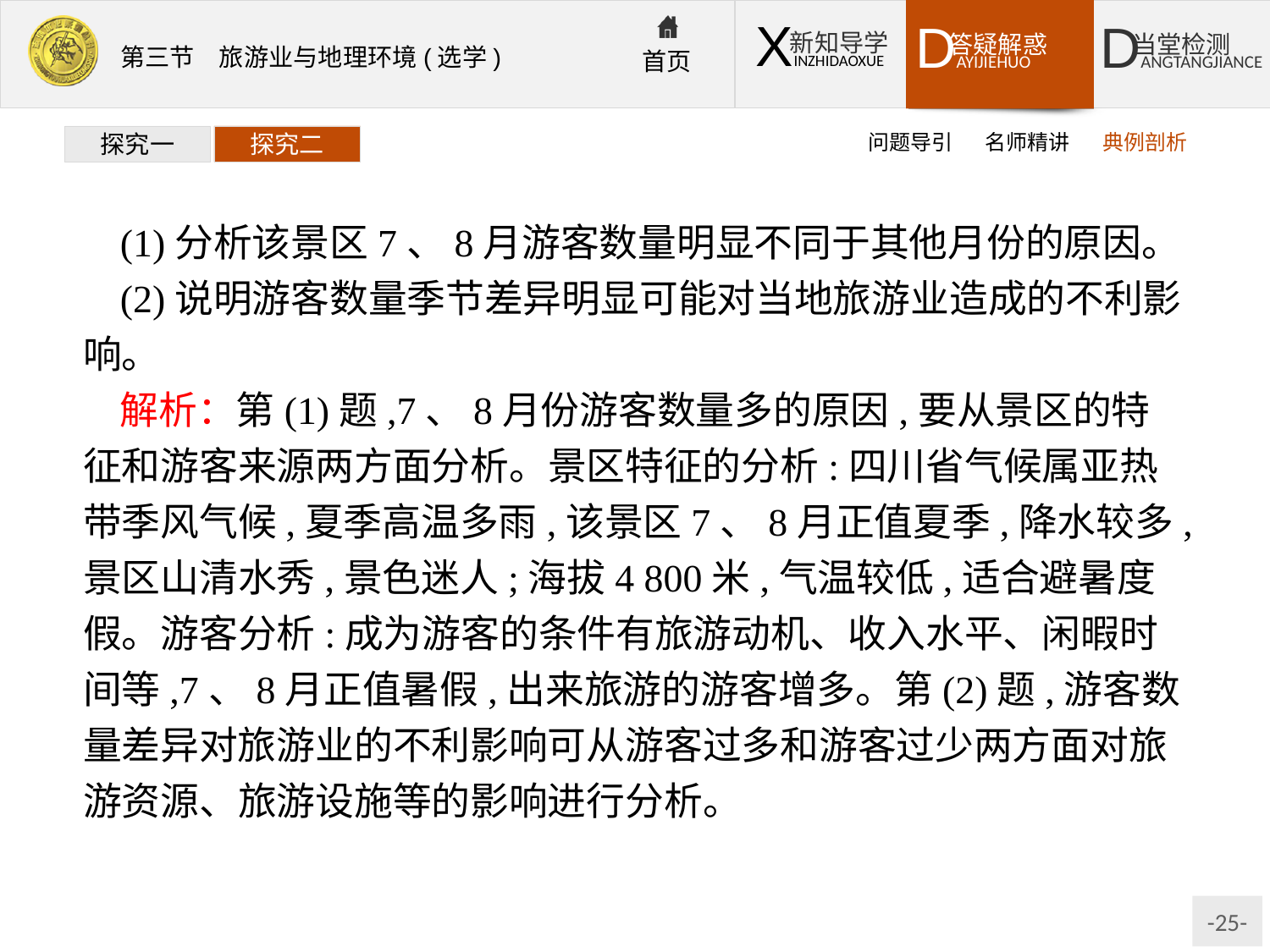

问题导引
名师精讲
典例剖析
探究一
探究二
(1)分析该景区7、8月游客数量明显不同于其他月份的原因。
(2)说明游客数量季节差异明显可能对当地旅游业造成的不利影响。
解析：第(1)题,7、8月份游客数量多的原因,要从景区的特征和游客来源两方面分析。景区特征的分析:四川省气候属亚热带季风气候,夏季高温多雨,该景区7、8月正值夏季,降水较多,景区山清水秀,景色迷人;海拔4 800米,气温较低,适合避暑度假。游客分析:成为游客的条件有旅游动机、收入水平、闲暇时间等,7、8月正值暑假,出来旅游的游客增多。第(2)题,游客数量差异对旅游业的不利影响可从游客过多和游客过少两方面对旅游资源、旅游设施等的影响进行分析。